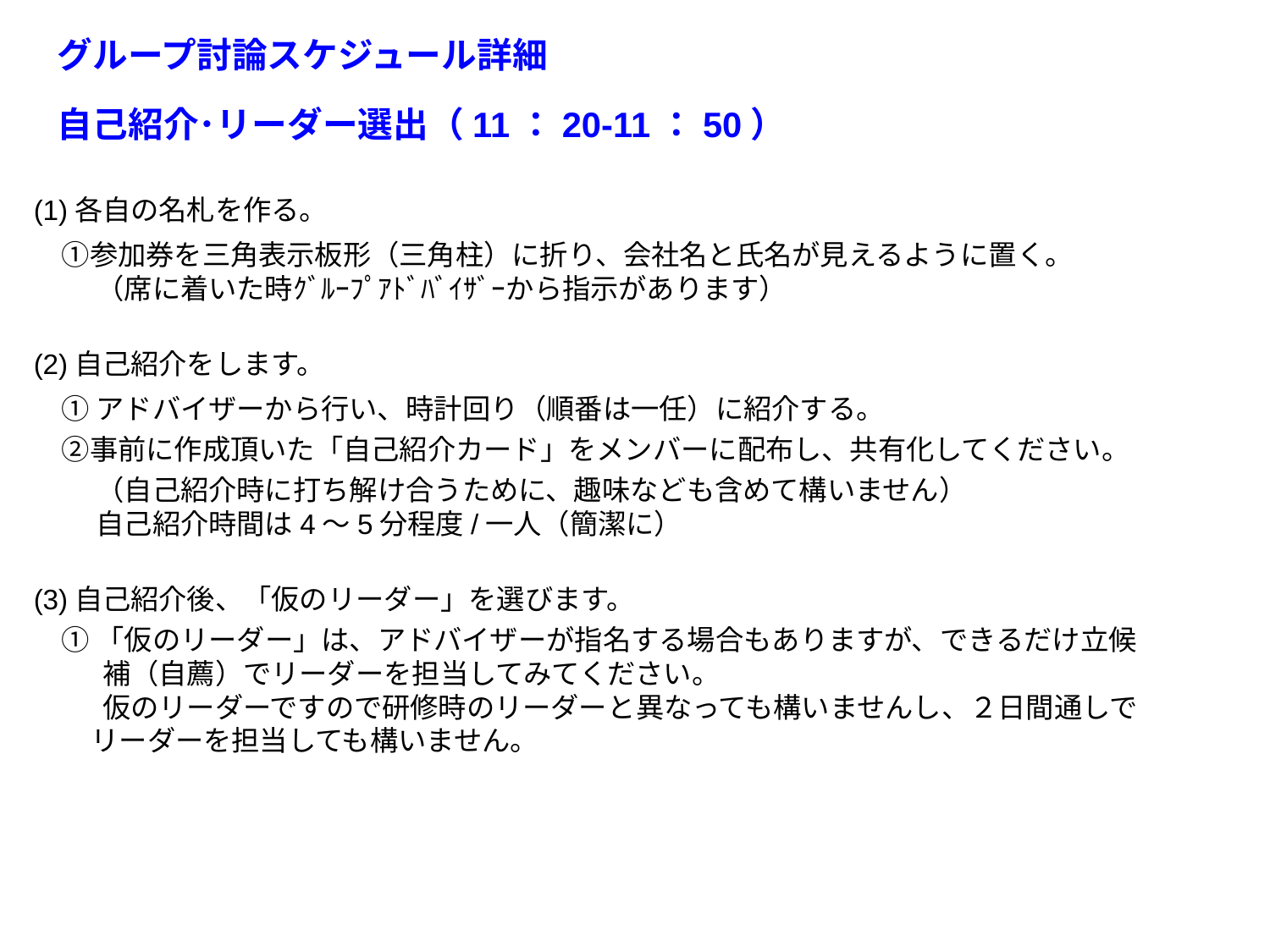

グループ討論スケジュール詳細
自己紹介･リーダー選出（11：20-11：50）
(1)各自の名札を作る。
　①参加券を三角表示板形（三角柱）に折り、会社名と氏名が見えるように置く。
　　 （席に着いた時ｸﾞﾙｰﾌﾟｱﾄﾞﾊﾞｲｻﾞｰから指示があります）

(2)自己紹介をします。
　① アドバイザーから行い、時計回り（順番は一任）に紹介する。
　②事前に作成頂いた「自己紹介カード」をメンバーに配布し、共有化してください。
　　 （自己紹介時に打ち解け合うために、趣味なども含めて構いません）
　　 自己紹介時間は4～5分程度/一人（簡潔に）

(3)自己紹介後、「仮のリーダー」を選びます。
　① 「仮のリーダー」は、アドバイザーが指名する場合もありますが、できるだけ立候
　　  補（自薦）でリーダーを担当してみてください。
　　  仮のリーダーですので研修時のリーダーと異なっても構いませんし、２日間通しで
        リーダーを担当しても構いません。